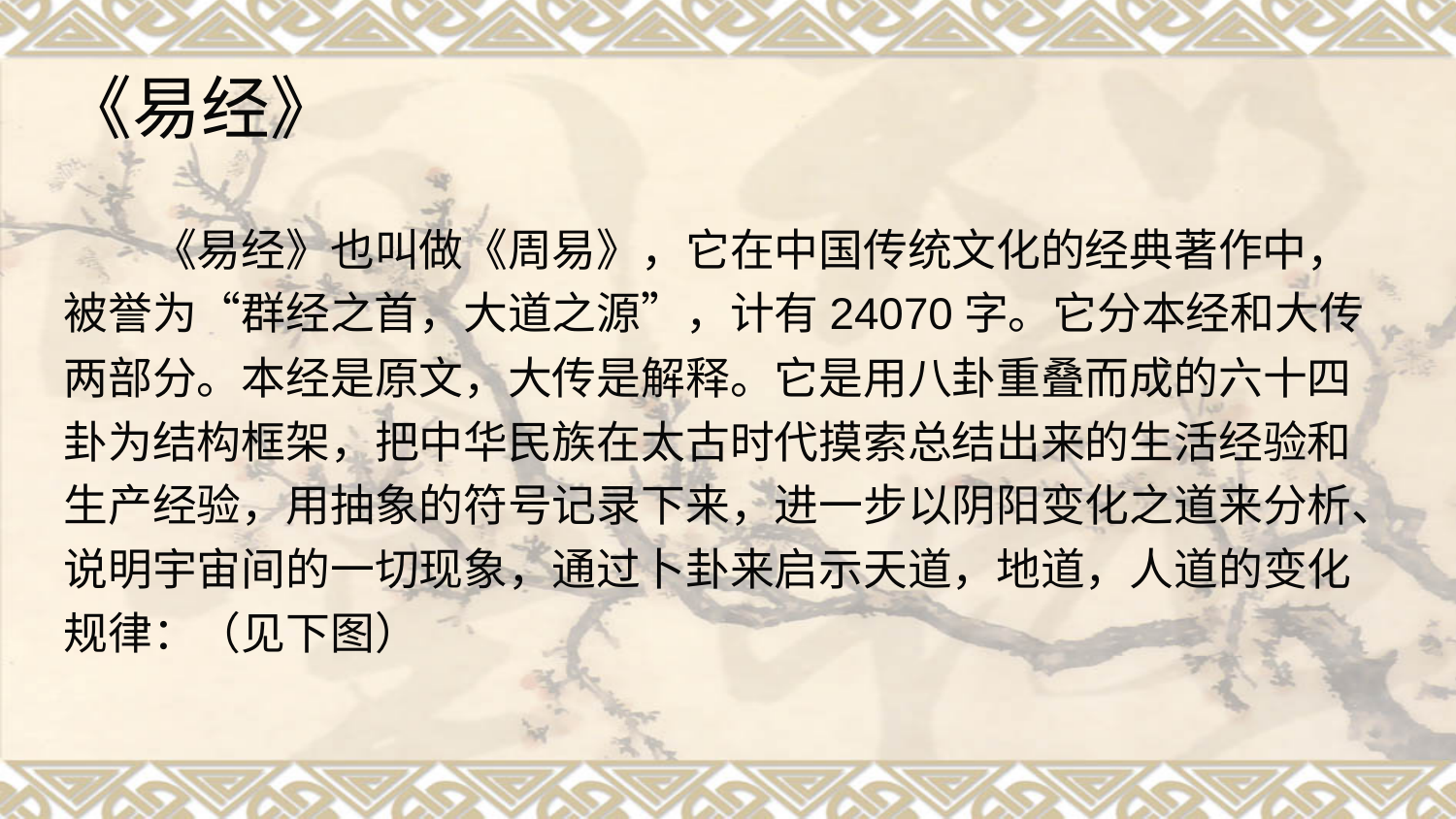

# 《易经》 　　《易经》也叫做《周易》，它在中国传统文化的经典著作中，被誉为“群经之首，大道之源”，计有24070字。它分本经和大传两部分。本经是原文，大传是解释。它是用八卦重叠而成的六十四卦为结构框架，把中华民族在太古时代摸索总结出来的生活经验和生产经验，用抽象的符号记录下来，进一步以阴阳变化之道来分析、说明宇宙间的一切现象，通过卜卦来启示天道，地道，人道的变化规律：（见下图）